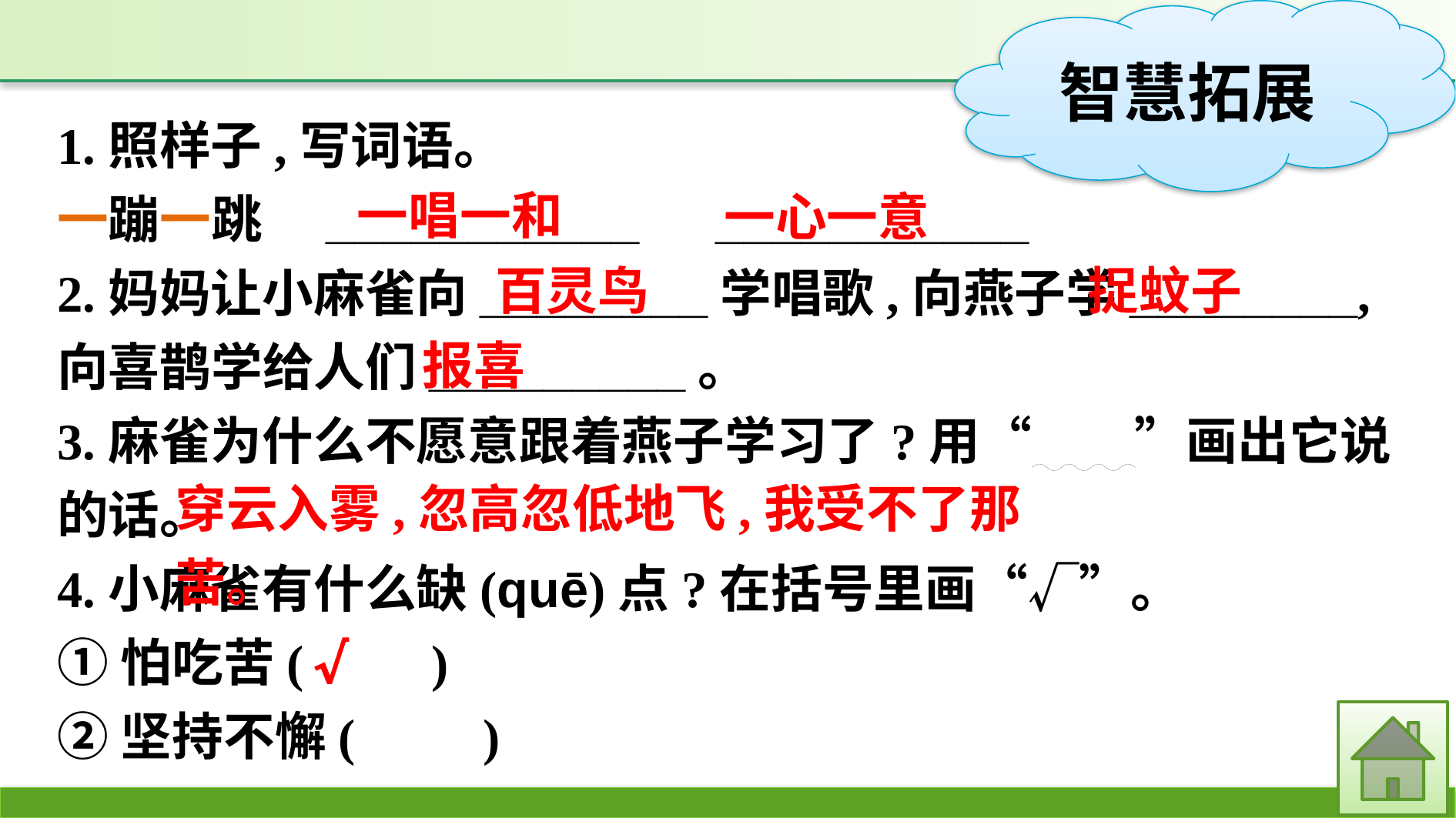

1.照样子,写词语。
一蹦一跳　___________　___________
2.妈妈让小麻雀向________学唱歌,向燕子学________,向喜鹊学给人们_________。
3.麻雀为什么不愿意跟着燕子学习了?用“　　”画出它说的话。
4.小麻雀有什么缺(quē)点?在括号里画“√”。
①怕吃苦(　　)
②坚持不懈(　　)
一唱一和
一心一意
百灵鸟
捉蚊子
报喜
穿云入雾,忽高忽低地飞,我受不了那苦。
√